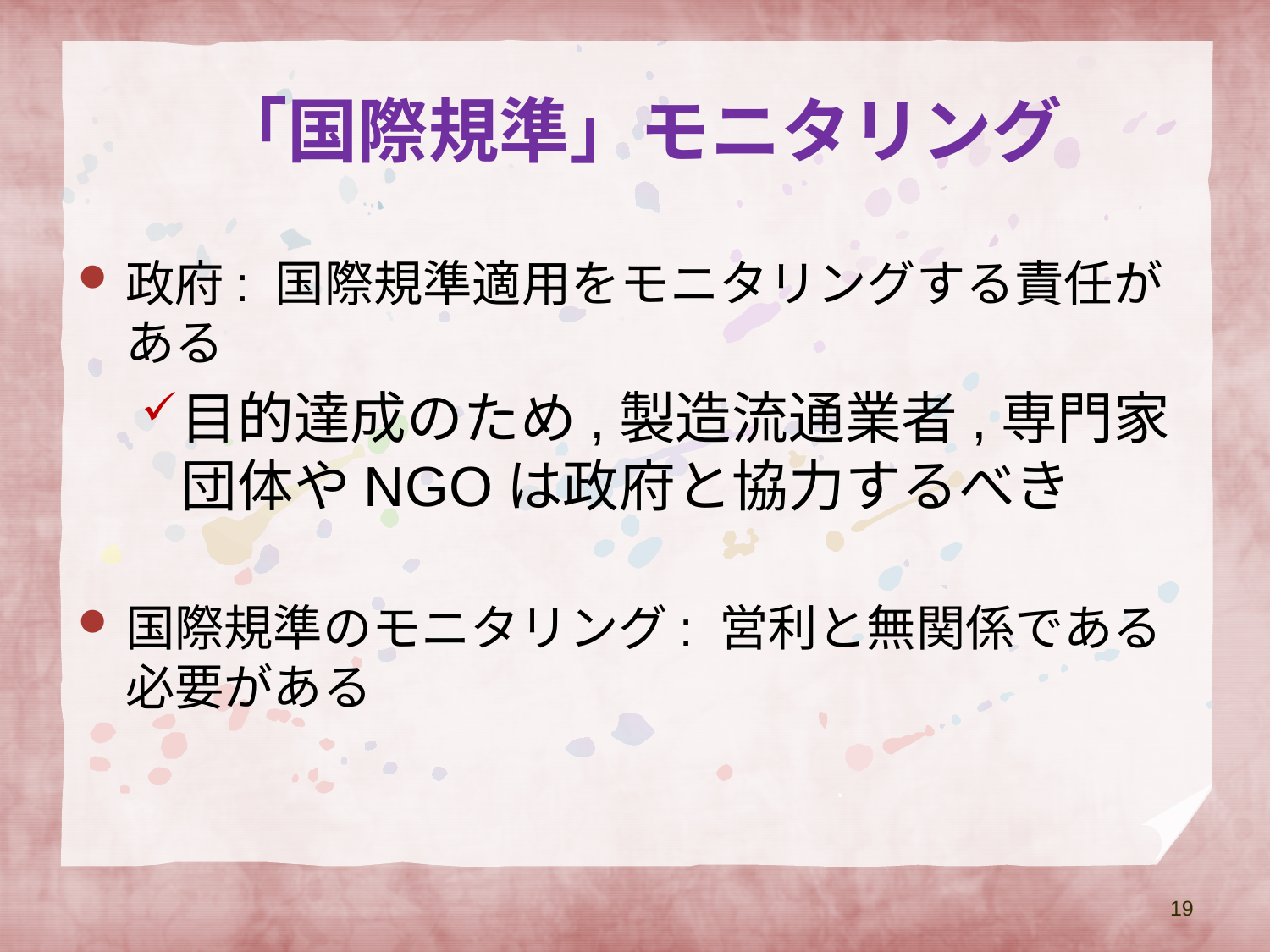

# 「国際規準」モニタリング
政府: 国際規準適用をモニタリングする責任がある
目的達成のため,製造流通業者,専門家団体やNGOは政府と協力するべき

国際規準のモニタリング: 営利と無関係である必要がある
19